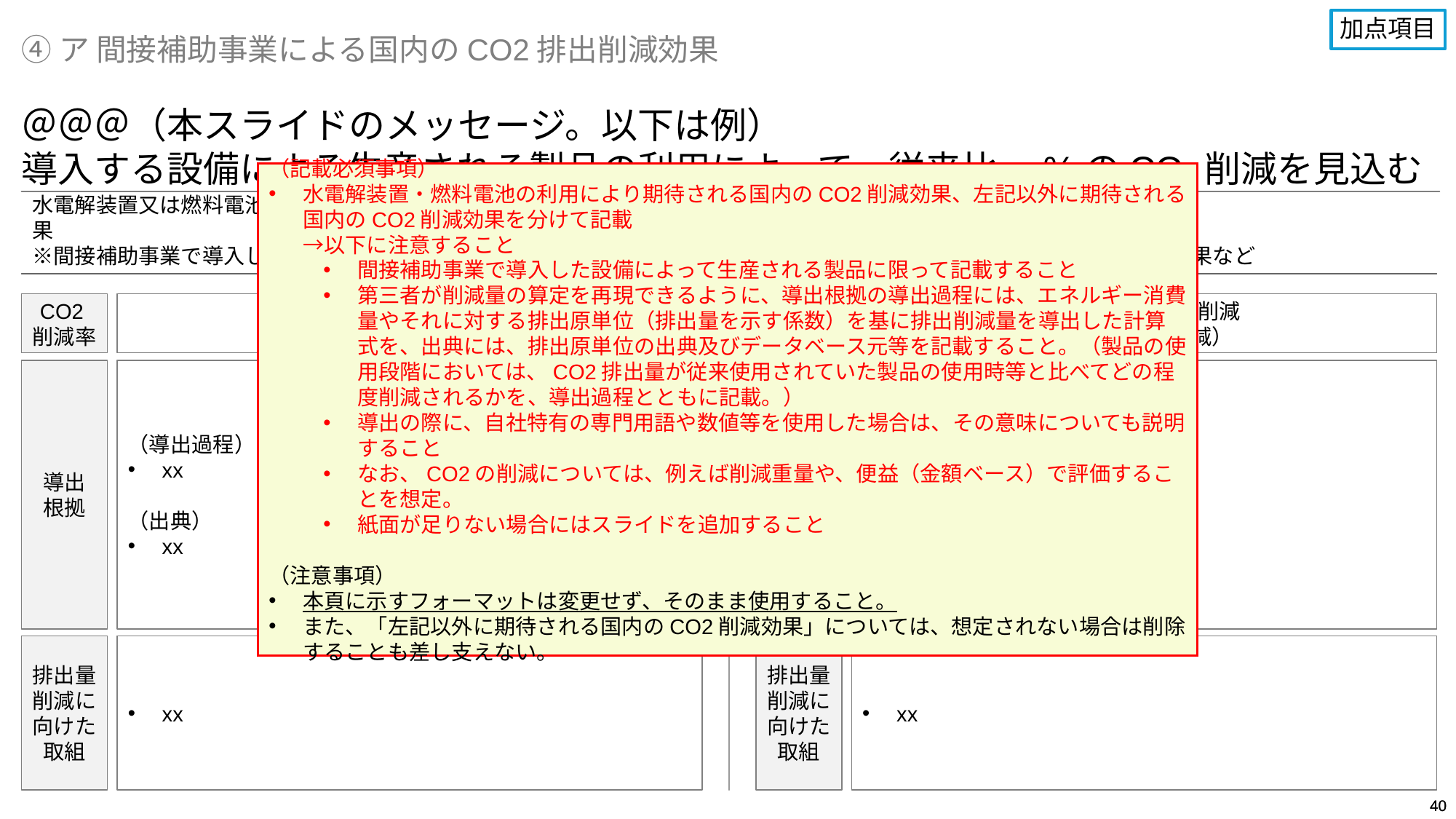

加点項目
④ア 間接補助事業による国内のCO2排出削減効果
＠＠＠（本スライドのメッセージ。以下は例）
導入する設備による生産される製品の利用によって、従来比xx%のCO2削減を見込む
（記載必須事項）
水電解装置・燃料電池の利用により期待される国内のCO2削減効果、左記以外に期待される国内のCO2削減効果を分けて記載
→以下に注意すること
間接補助事業で導入した設備によって生産される製品に限って記載すること
第三者が削減量の算定を再現できるように、導出根拠の導出過程には、エネルギー消費量やそれに対する排出原単位（排出量を示す係数）を基に排出削減量を導出した計算式を、出典には、排出原単位の出典及びデータベース元等を記載すること。（製品の使用段階においては、CO2排出量が従来使用されていた製品の使用時等と比べてどの程度削減されるかを、導出過程とともに記載。）
導出の際に、自社特有の専門用語や数値等を使用した場合は、その意味についても説明すること
なお、CO2の削減については、例えば削減重量や、便益（金額ベース）で評価することを想定。
紙面が足りない場合にはスライドを追加すること

（注意事項）
本頁に示すフォーマットは変更せず、そのまま使用すること。
また、「左記以外に期待される国内のCO2削減効果」については、想定されない場合は削除することも差し支えない。
水電解装置又は燃料電池の利用により期待される国内のCO2削減効果
※間接補助事業で導入した設備によって生産される製品に限る
左記以外に期待される国内のCO2削減効果
※利用以外の製品ライフサイクルにおける効果など
CO2削減率
xxトンCO2/年削減
（従来比xx%減）
CO2削減率
xxトンCO2/年削減
（従来比xx%減）
導出
根拠
導出
根拠
（導出過程）
Xx

（出典）
xx
（導出過程）
xx

（出典）
xx
排出量
削減に
向けた
取組
xx
排出量
削減に
向けた
取組
xx